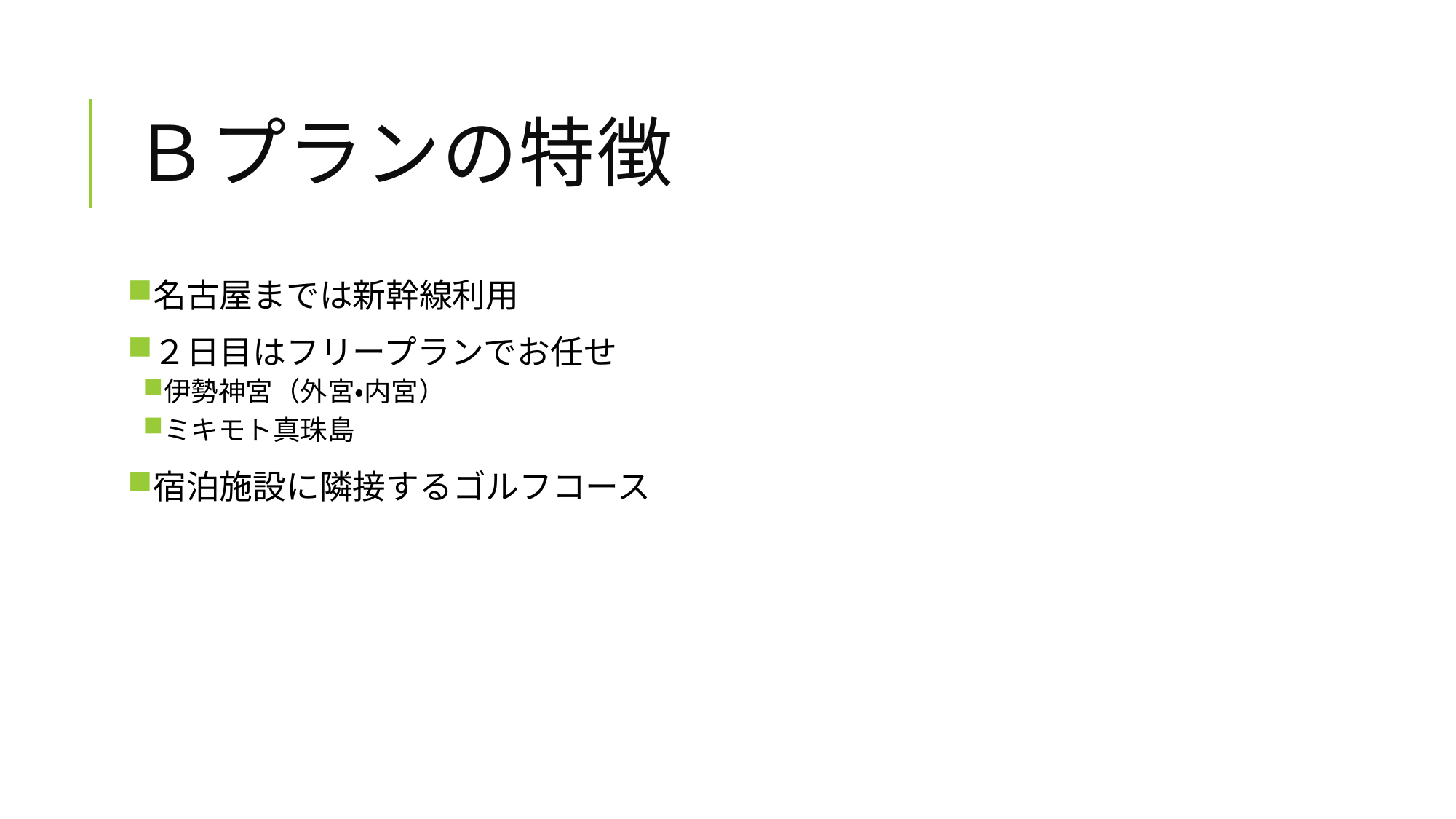

# Ｂプランの特徴
名古屋までは新幹線利用
２日目はフリープランでお任せ
伊勢神宮（外宮・内宮）
ミキモト真珠島
宿泊施設に隣接するゴルフコース